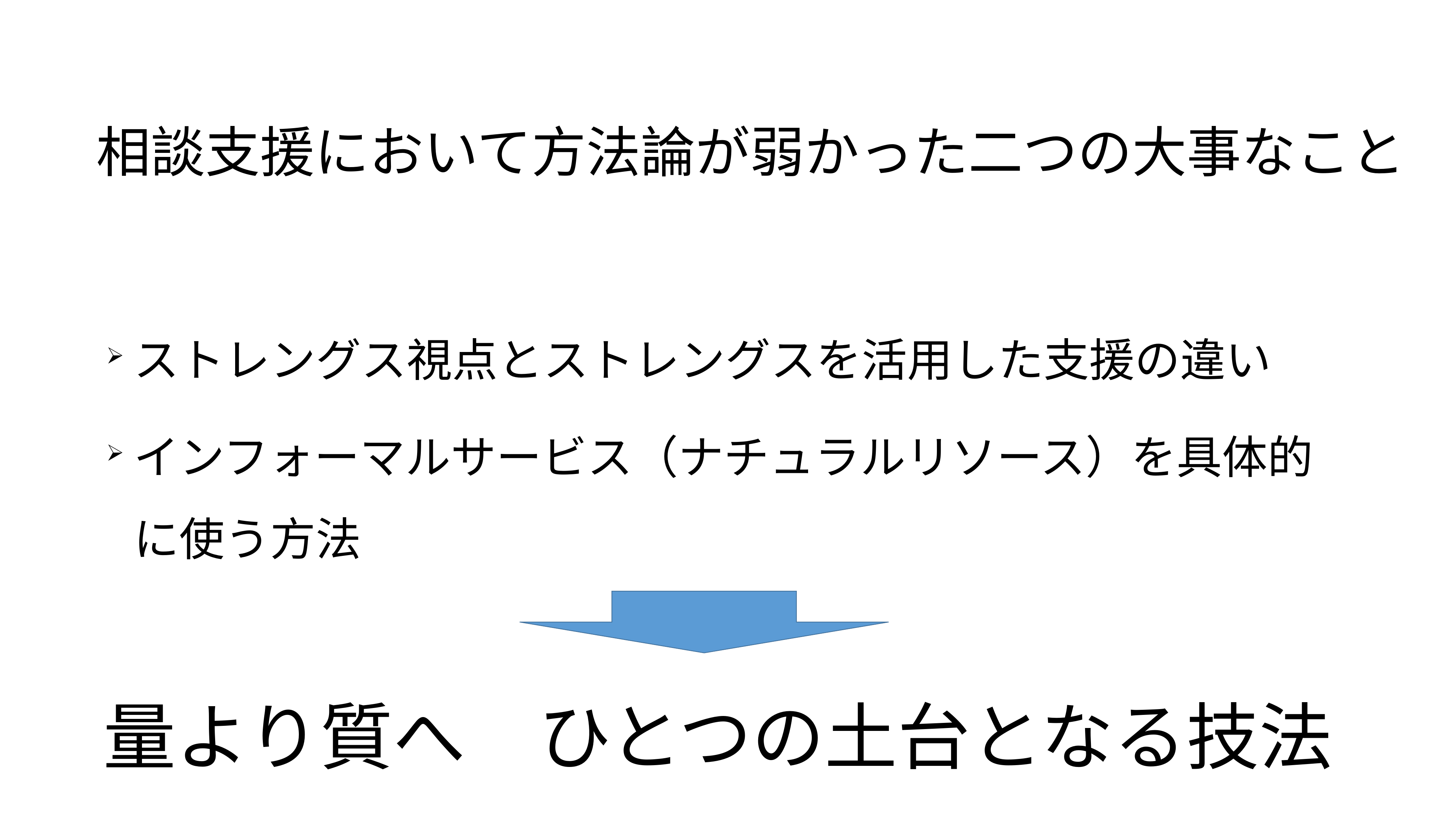

相談支援において方法論が弱かった二つの大事なこと
ストレングス視点とストレングスを活用した支援の違い
インフォーマルサービス（ナチュラルリソース）を具体的に使う方法

量より質へ　ひとつの土台となる技法